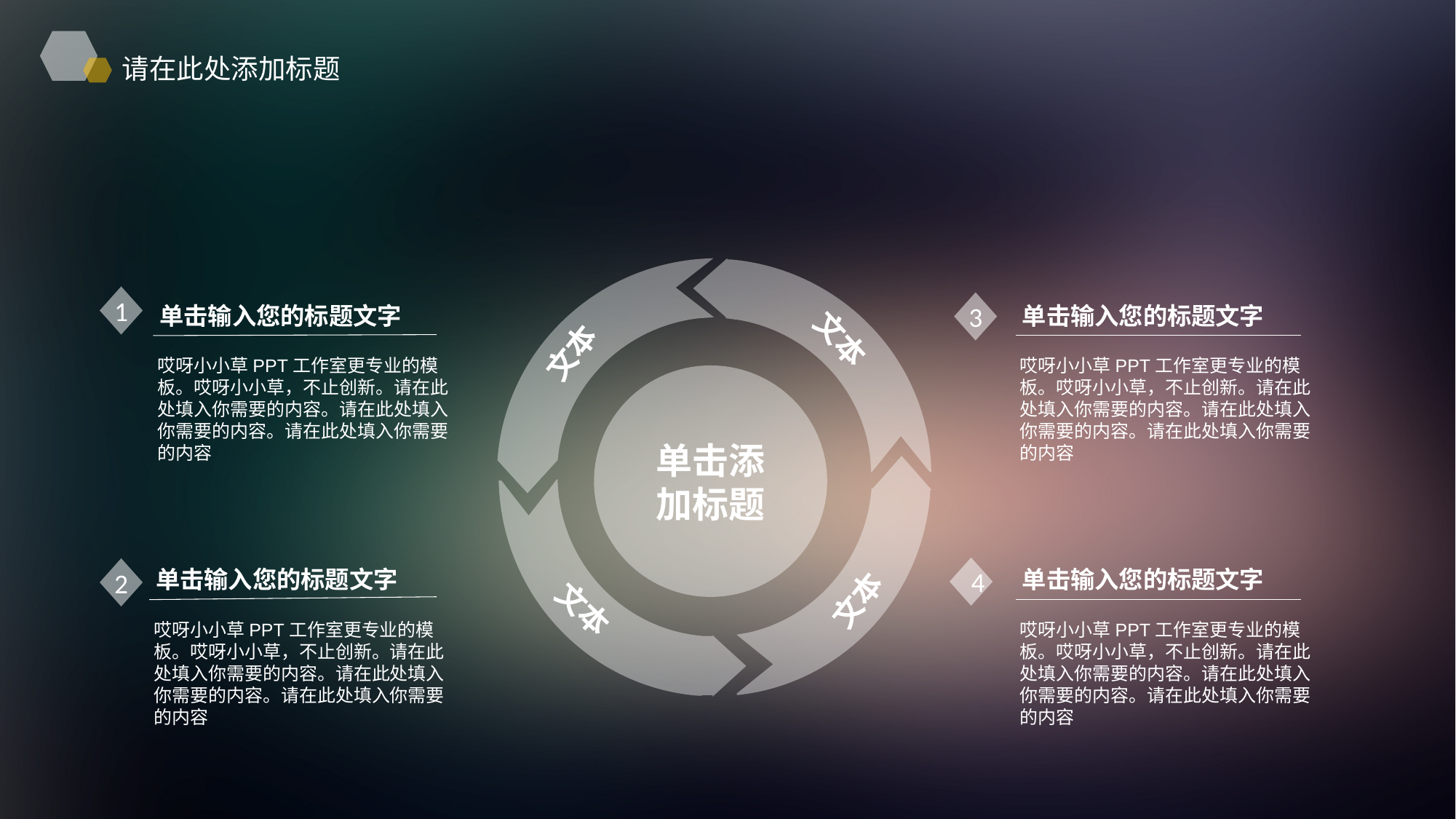

请在此处添加标题

文本
文本
单击添加标题
文本
文本
1
3
单击输入您的标题文字
单击输入您的标题文字
哎呀小小草PPT工作室更专业的模板。哎呀小小草，不止创新。请在此处填入你需要的内容。请在此处填入你需要的内容。请在此处填入你需要的内容
哎呀小小草PPT工作室更专业的模板。哎呀小小草，不止创新。请在此处填入你需要的内容。请在此处填入你需要的内容。请在此处填入你需要的内容
4
2
单击输入您的标题文字
单击输入您的标题文字
哎呀小小草PPT工作室更专业的模板。哎呀小小草，不止创新。请在此处填入你需要的内容。请在此处填入你需要的内容。请在此处填入你需要的内容
哎呀小小草PPT工作室更专业的模板。哎呀小小草，不止创新。请在此处填入你需要的内容。请在此处填入你需要的内容。请在此处填入你需要的内容